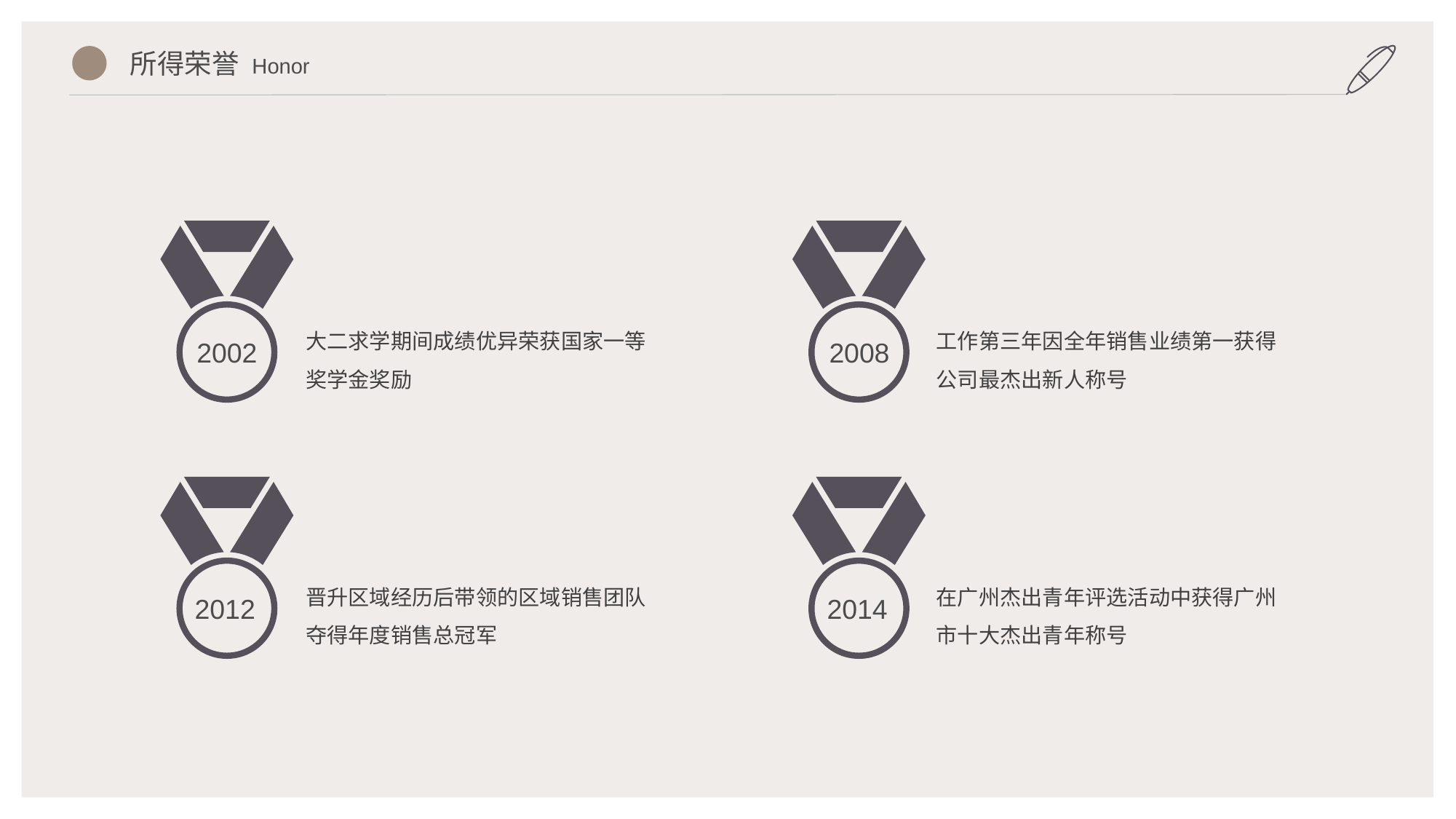

所得荣誉 Honor

大二求学期间成绩优异荣获国家一等奖学金奖励
工作第三年因全年销售业绩第一获得
公司最杰出新人称号
2002
2008

晋升区域经历后带领的区域销售团队夺得年度销售总冠军
在广州杰出青年评选活动中获得广州市十大杰出青年称号
2012
2014